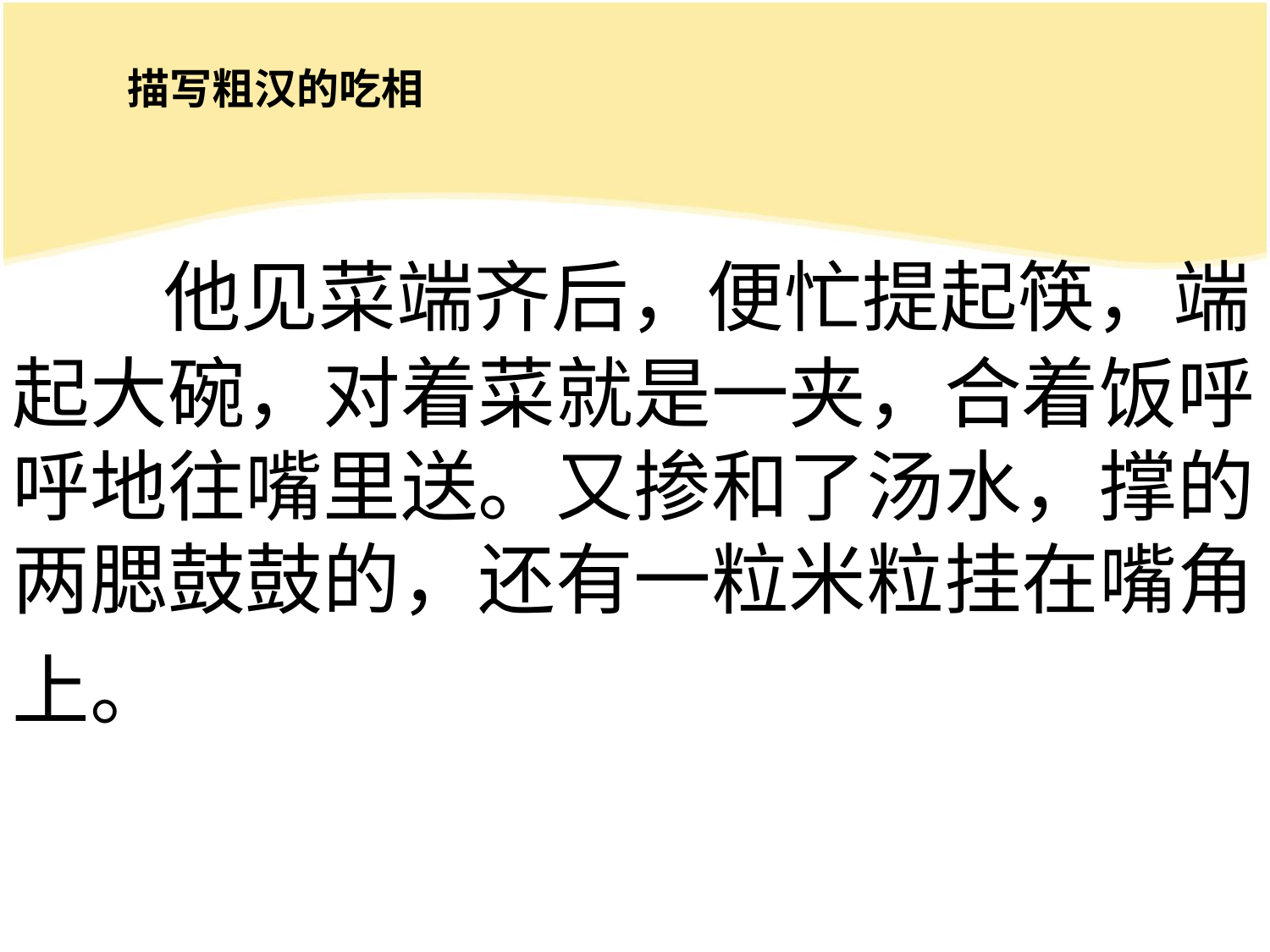

描写粗汉的吃相

      他见菜端齐后，便忙提起筷，端起大碗，对着菜就是一夹，合着饭呼呼地往嘴里送。又掺和了汤水，撑的两腮鼓鼓的，还有一粒米粒挂在嘴角上。